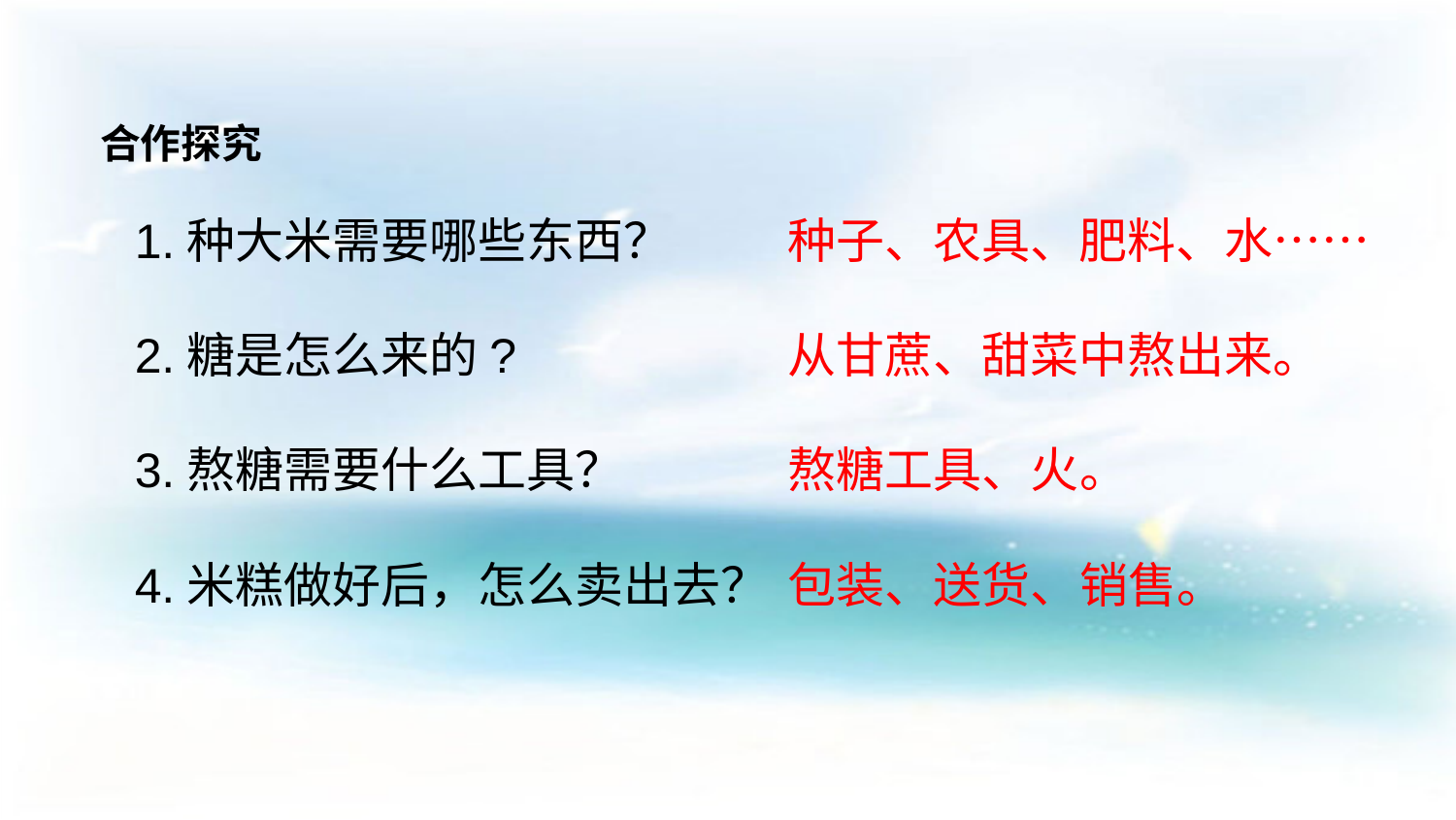

合作探究
1.种大米需要哪些东西？
种子、农具、肥料、水……

2.糖是怎么来的?
从甘蔗、甜菜中熬出来。

3.熬糖需要什么工具？
熬糖工具、火。
4.米糕做好后，怎么卖出去？
包装、送货、销售。